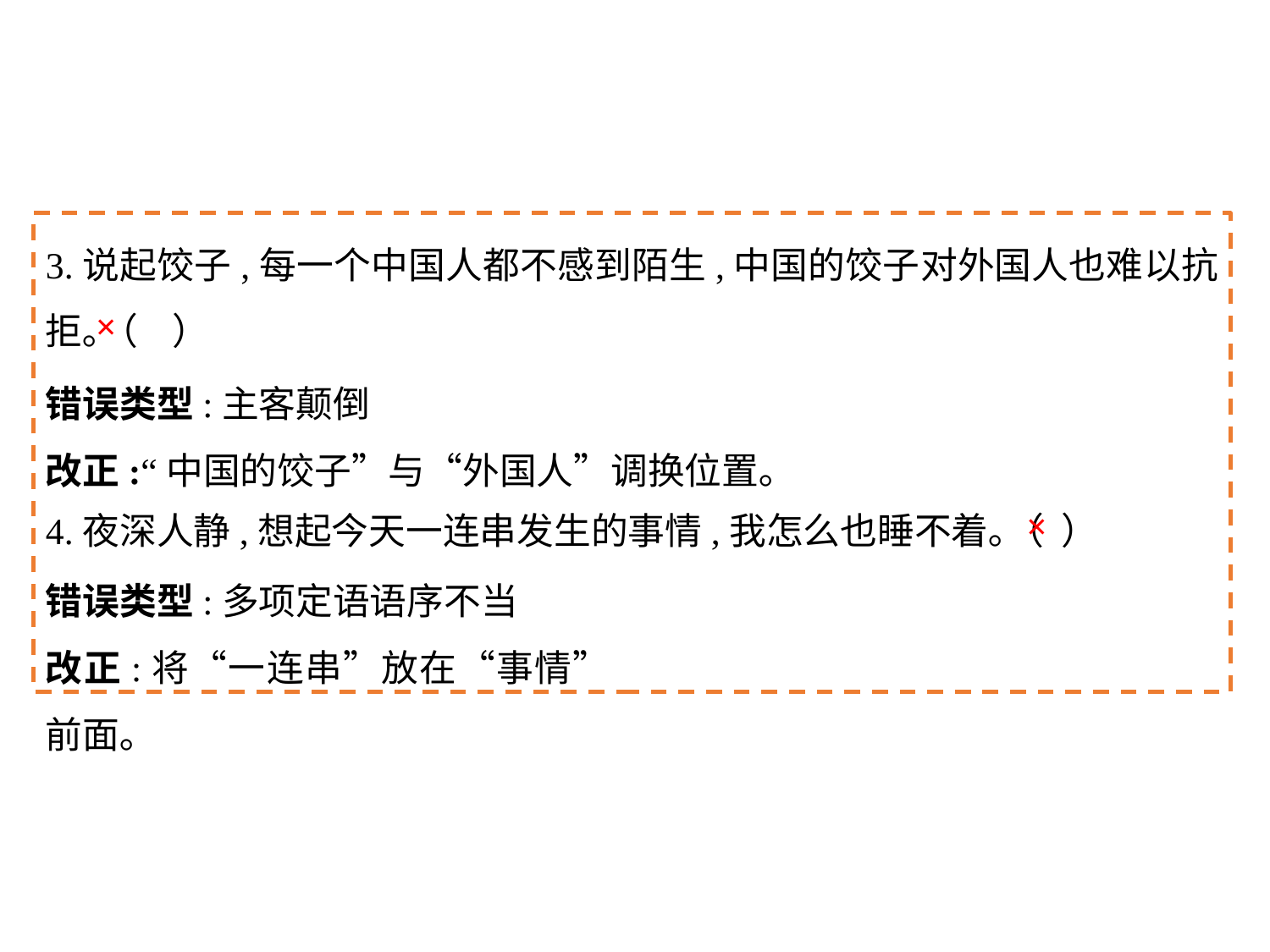

3.说起饺子,每一个中国人都不感到陌生,中国的饺子对外国人也难以抗拒｡（	）

4.夜深人静,想起今天一连串发生的事情,我怎么也睡不着｡（	）

×
错误类型:主客颠倒
改正:“中国的饺子”与“外国人”调换位置｡
×
错误类型:多项定语语序不当
改正:将“一连串”放在“事情”前面｡